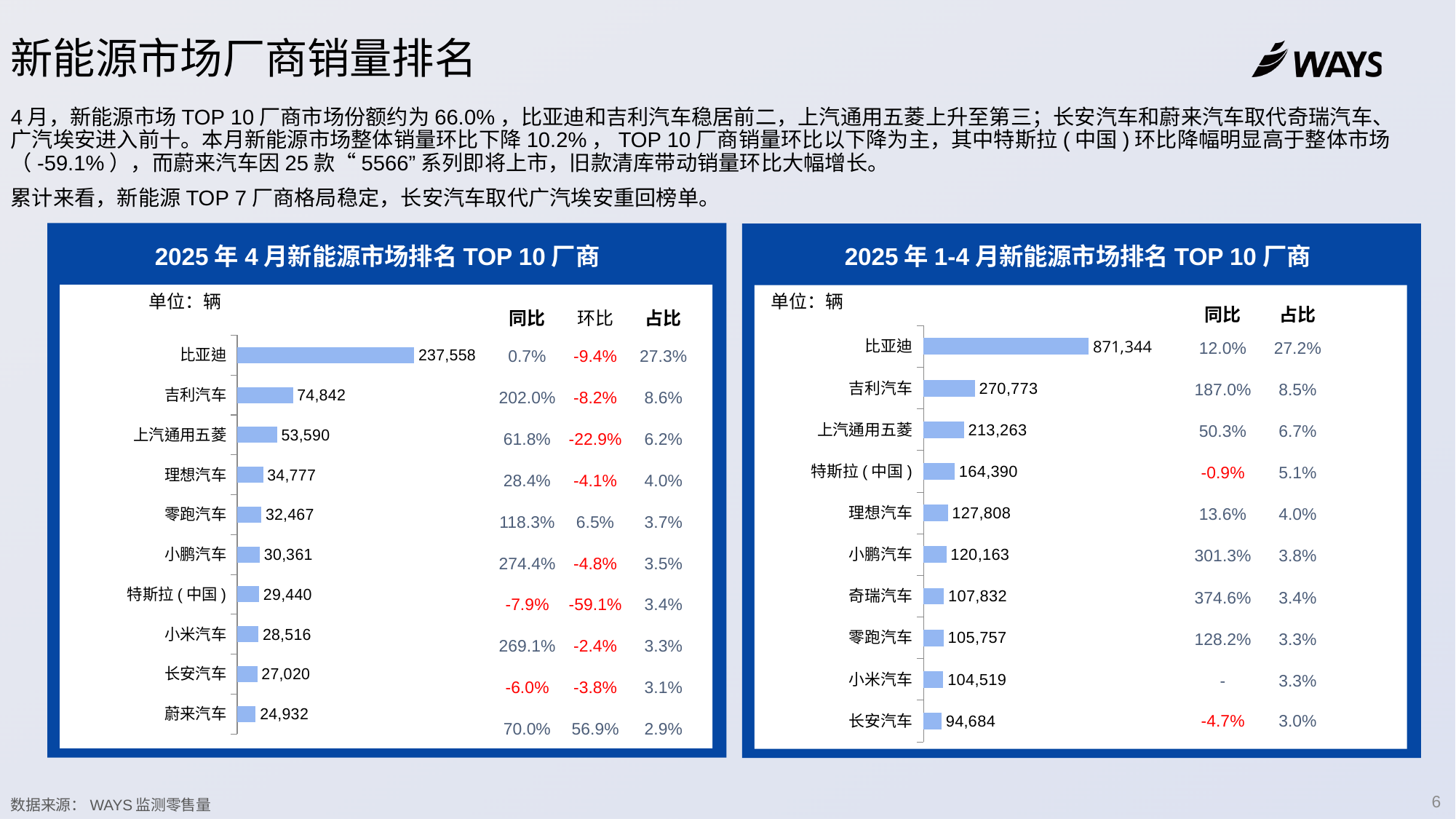

新能源市场厂商销量排名
4月，新能源市场TOP 10厂商市场份额约为66.0%，比亚迪和吉利汽车稳居前二，上汽通用五菱上升至第三；长安汽车和蔚来汽车取代奇瑞汽车、广汽埃安进入前十。本月新能源市场整体销量环比下降10.2%，TOP 10厂商销量环比以下降为主，其中特斯拉(中国)环比降幅明显高于整体市场（-59.1%），而蔚来汽车因25款“5566”系列即将上市，旧款清库带动销量环比大幅增长。
累计来看，新能源TOP 7厂商格局稳定，长安汽车取代广汽埃安重回榜单。

2025年4月新能源市场排名TOP 10厂商
2025年1-4月新能源市场排名TOP 10厂商

单位：辆

单位：辆
| 同比 | 环比 | 占比 |
| --- | --- | --- |
| 0.7% | -9.4% | 27.3% |
| 202.0% | -8.2% | 8.6% |
| 61.8% | -22.9% | 6.2% |
| 28.4% | -4.1% | 4.0% |
| 118.3% | 6.5% | 3.7% |
| 274.4% | -4.8% | 3.5% |
| -7.9% | -59.1% | 3.4% |
| 269.1% | -2.4% | 3.3% |
| -6.0% | -3.8% | 3.1% |
| 70.0% | 56.9% | 2.9% |
| 同比 | 占比 |
| --- | --- |
| 12.0% | 27.2% |
| 187.0% | 8.5% |
| 50.3% | 6.7% |
| -0.9% | 5.1% |
| 13.6% | 4.0% |
| 301.3% | 3.8% |
| 374.6% | 3.4% |
| 128.2% | 3.3% |
| - | 3.3% |
| -4.7% | 3.0% |

### Chart

| Category | 202105 |
|---|---|
| 比亚迪 | 237558.0 |
| 吉利汽车 | 74842.0 |
| 上汽通用五菱 | 53590.0 |
| 理想汽车 | 34777.0 |
| 零跑汽车 | 32467.0 |
| 小鹏汽车 | 30361.0 |
| 特斯拉(中国) | 29440.0 |
| 小米汽车 | 28516.0 |
| 长安汽车 | 27020.0 |
| 蔚来汽车 | 24932.0 |

### Chart

| Category | 累计 |
|---|---|
| 比亚迪 | 871344.0 |
| 吉利汽车 | 270773.0 |
| 上汽通用五菱 | 213263.0 |
| 特斯拉(中国) | 164390.0 |
| 理想汽车 | 127808.0 |
| 小鹏汽车 | 120163.0 |
| 奇瑞汽车 | 107832.0 |
| 零跑汽车 | 105757.0 |
| 小米汽车 | 104519.0 |
| 长安汽车 | 94684.0 |
数据来源：WAYS监测零售量
6